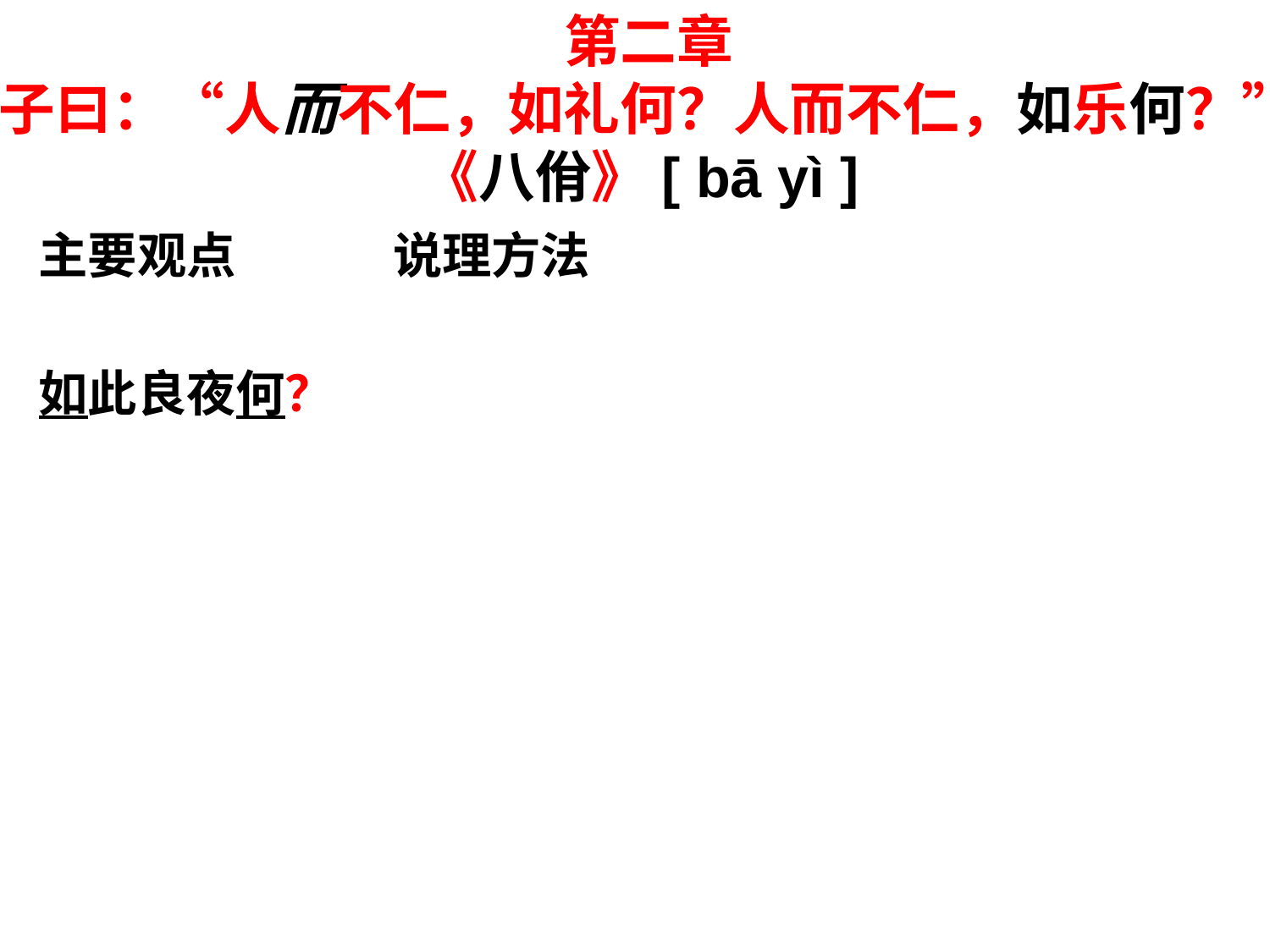

# 第二章 子曰：“人而不仁，如礼何？人而不仁，如乐何？” 《八佾》[ bā yì ]
主要观点              说理方法

如此良夜何？